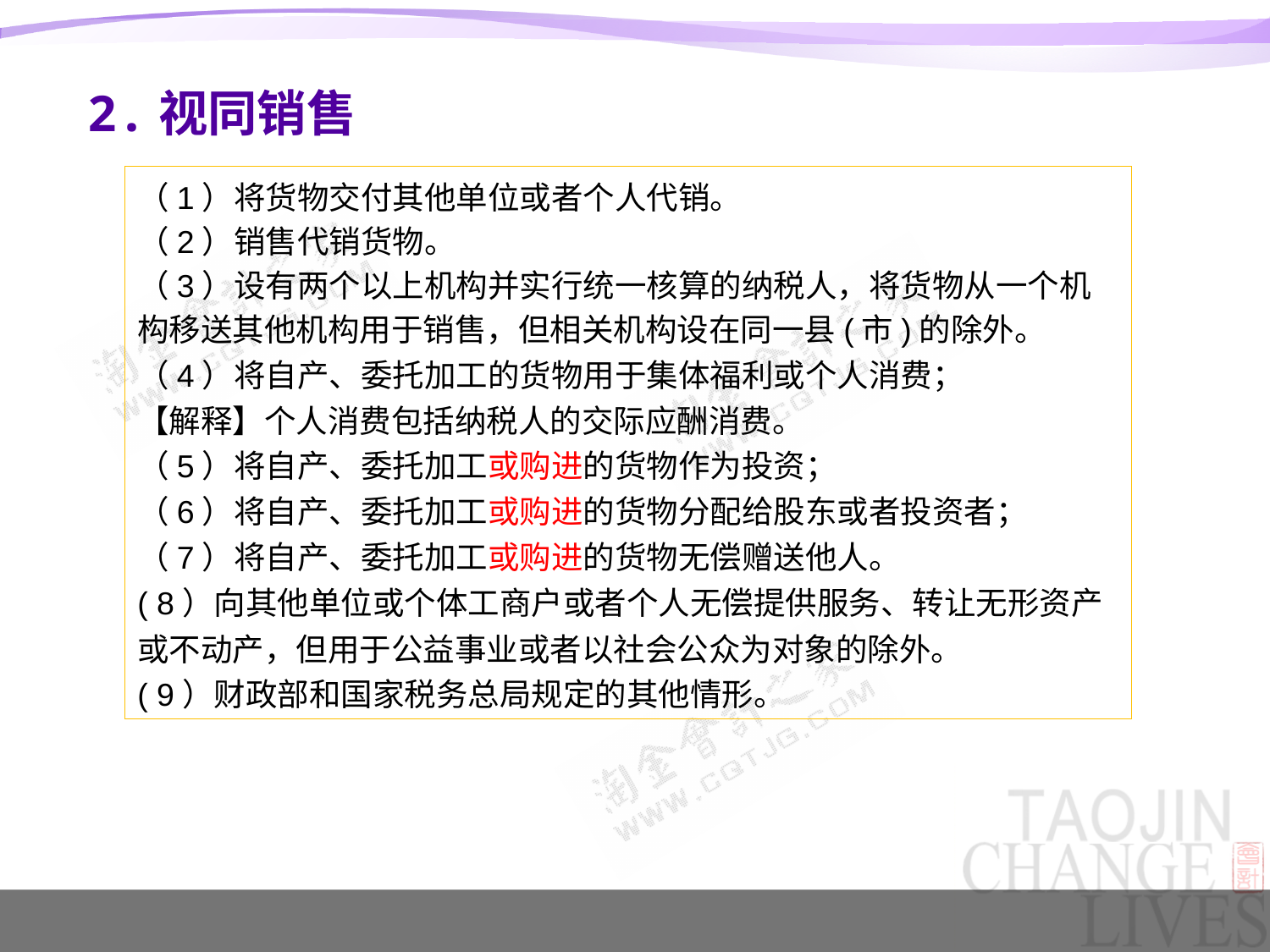

2.视同销售

（1）将货物交付其他单位或者个人代销。
（2）销售代销货物。
（3）设有两个以上机构并实行统一核算的纳税人，将货物从一个机构移送其他机构用于销售，但相关机构设在同一县(市)的除外。
（4）将自产、委托加工的货物用于集体福利或个人消费；
【解释】个人消费包括纳税人的交际应酬消费。
（5）将自产、委托加工或购进的货物作为投资；
（6）将自产、委托加工或购进的货物分配给股东或者投资者；
（7）将自产、委托加工或购进的货物无偿赠送他人。
( 8）向其他单位或个体工商户或者个人无偿提供服务、转让无形资产或不动产，但用于公益事业或者以社会公众为对象的除外。
( 9）财政部和国家税务总局规定的其他情形。